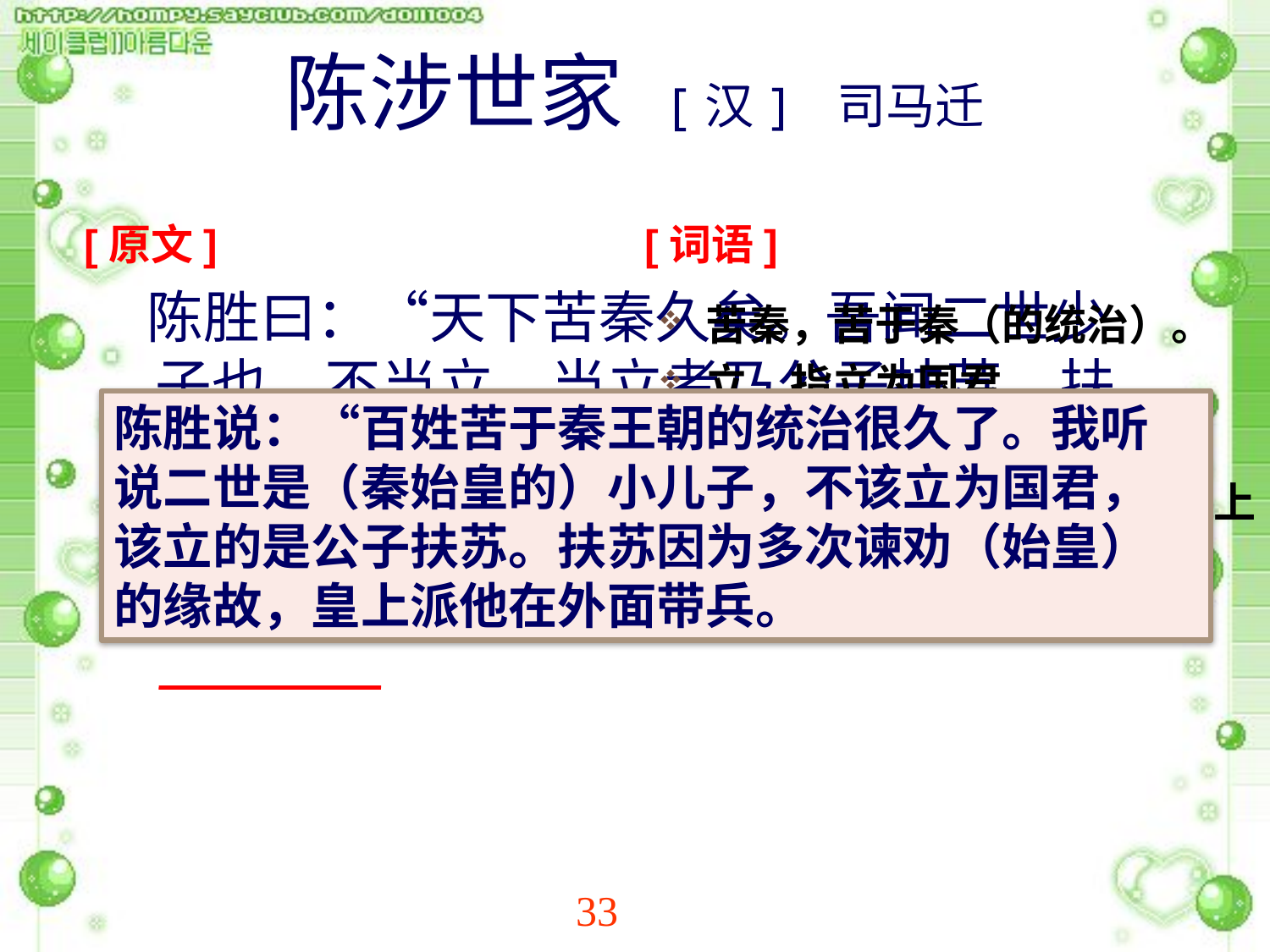

# 陈涉世家 [汉] 司马迁

[原文]
[词语]

苦秦，苦于秦（的统治）。
立，指立为国君。
因为屡次劝谏的缘故。
数，屡次。谏，古代下级对上级提意见或建议。
皇上派（他）在外面带兵。

  陈胜曰：“天下苦秦久矣。吾闻二世少子也，不当立，当立者乃公子扶苏。扶苏以数谏故，上使外将兵。
陈胜说：“百姓苦于秦王朝的统治很久了。我听说二世是（秦始皇的）小儿子，不该立为国君，该立的是公子扶苏。扶苏因为多次谏劝（始皇）的缘故，皇上派他在外面带兵。
●
●

●

33